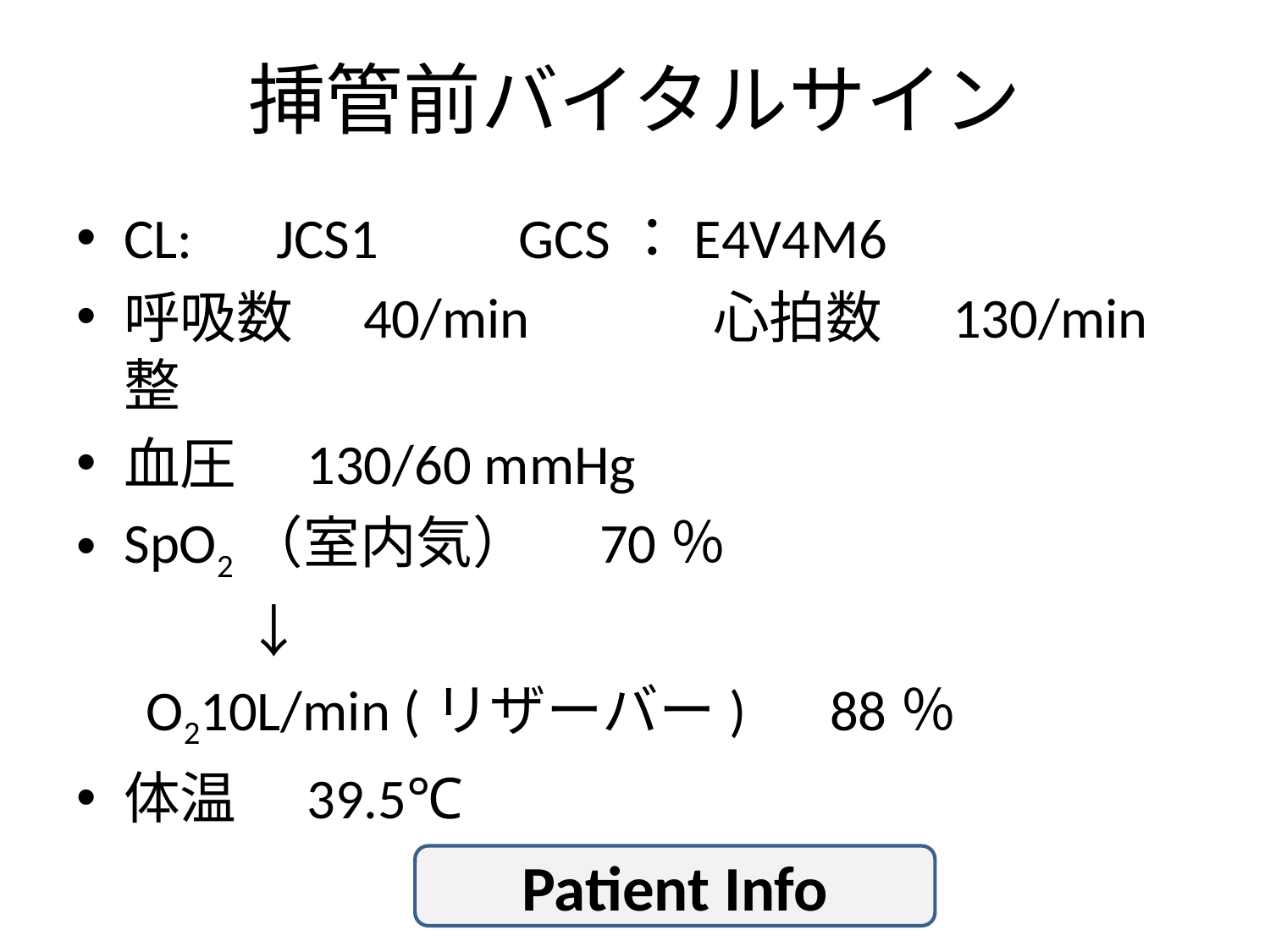

# 挿管前バイタルサイン
CL:　JCS1　　GCS：E4V4M6
呼吸数　40/min　　　心拍数　130/min 整
血圧　130/60 mmHg
SpO2（室内気）　70％
　　　↓
　O210L/min (リザーバー)　88％
体温　39.5℃
Patient Info